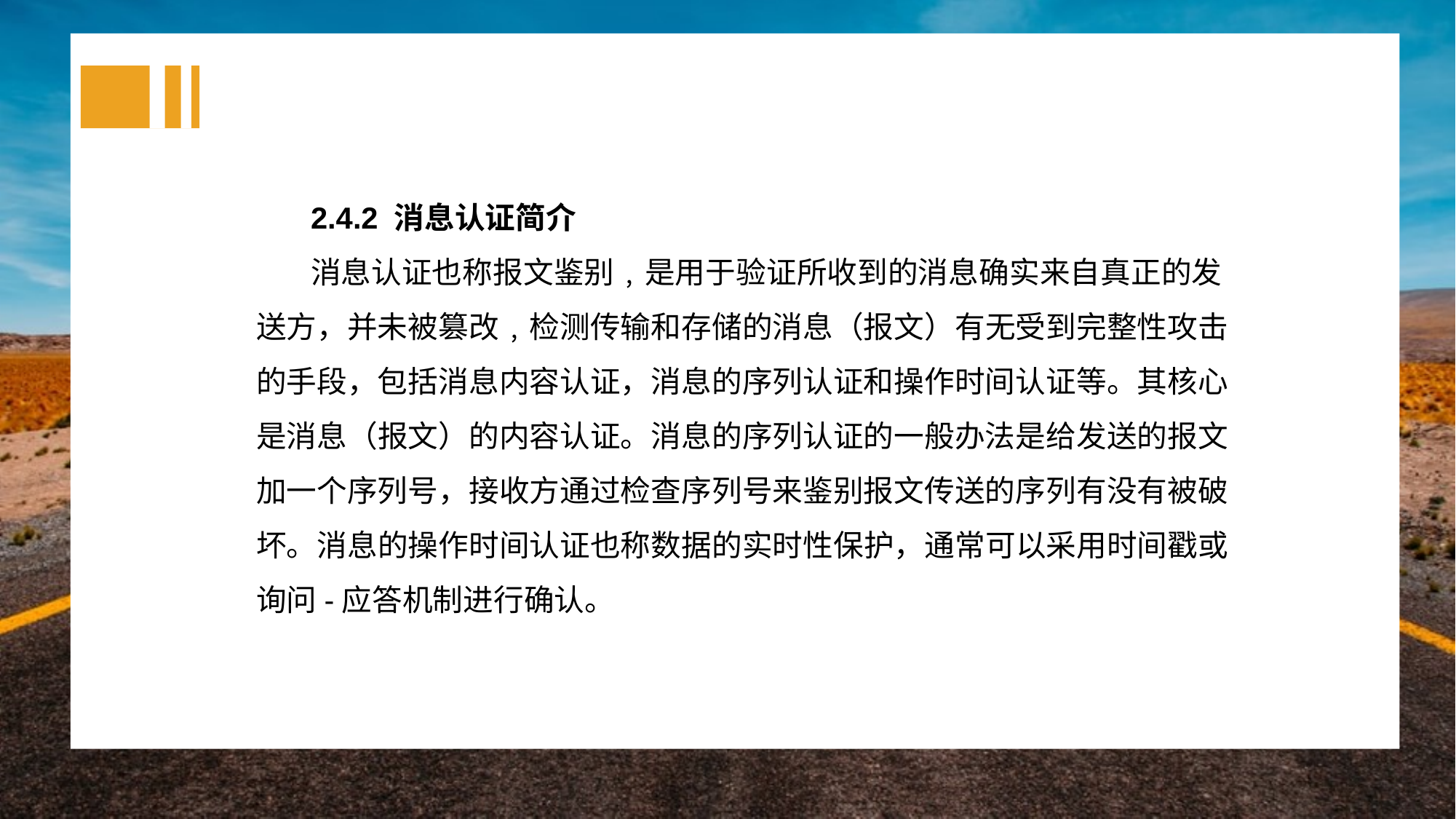

2.4.2 消息认证简介
消息认证也称报文鉴别﹐是用于验证所收到的消息确实来自真正的发送方，并未被篡改﹐检测传输和存储的消息（报文）有无受到完整性攻击的手段，包括消息内容认证，消息的序列认证和操作时间认证等。其核心是消息（报文）的内容认证。消息的序列认证的一般办法是给发送的报文加一个序列号，接收方通过检查序列号来鉴别报文传送的序列有没有被破坏。消息的操作时间认证也称数据的实时性保护，通常可以采用时间戳或询问-应答机制进行确认。